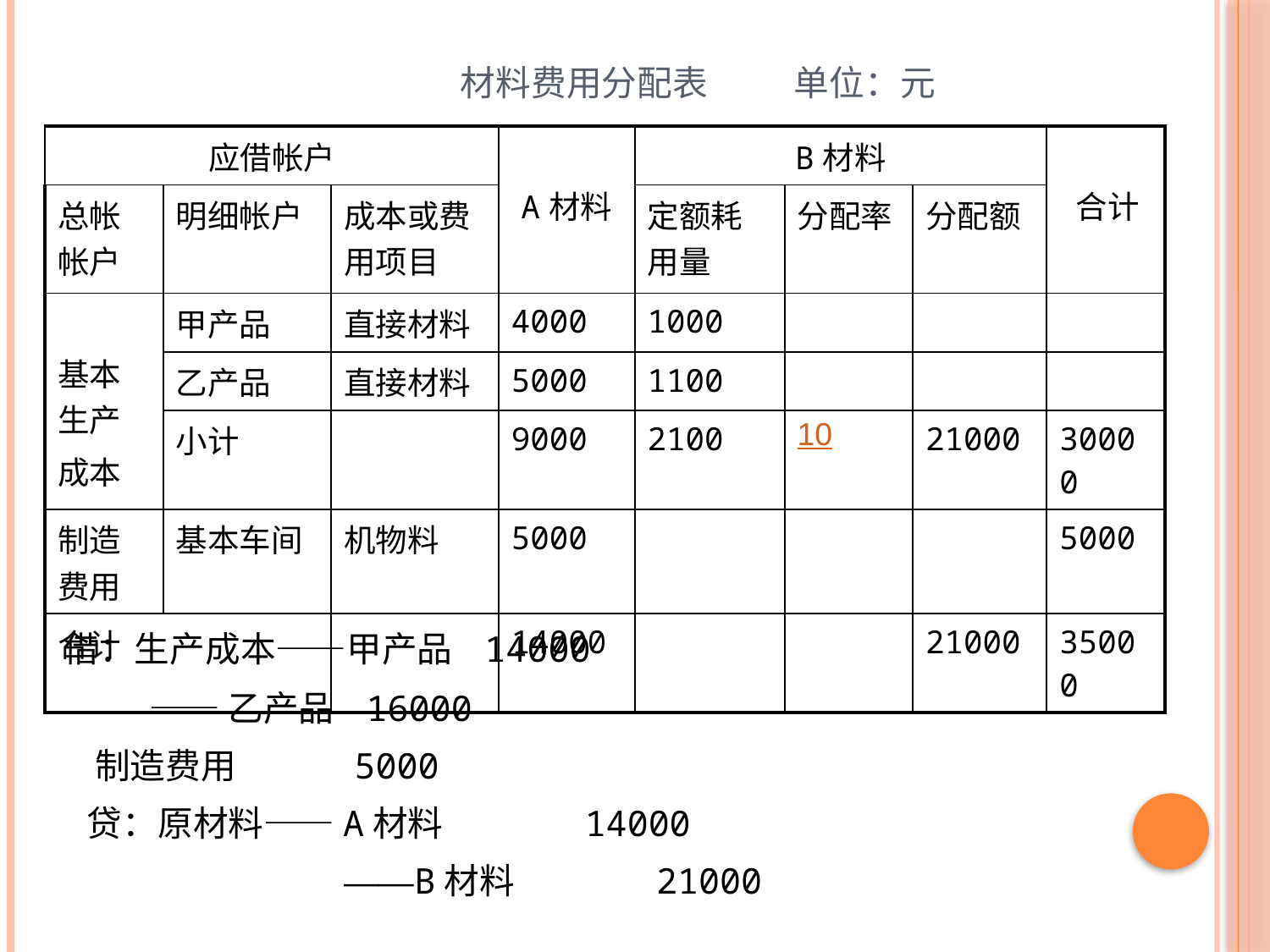

材料费用分配表           单位：元
| 应借帐户 |  |  | A材料 | B材料 |  |  | 合计 |
| --- | --- | --- | --- | --- | --- | --- | --- |
| 总帐帐户 | 明细帐户 | 成本或费用项目 |  | 定额耗用量 | 分配率 | 分配额 |  |
| 基本生产 成本 | 甲产品 | 直接材料 | 4000 | 1000 |  |  |  |
|  | 乙产品 | 直接材料 | 5000 | 1100 |  |  |  |
|  | 小计 |  | 9000 | 2100 | 10 | 21000 | 30000 |
| 制造费用 | 基本车间 | 机物料 | 5000 |  |  |  | 5000 |
| 合计 |  |  | 14000 |  |  | 21000 | 35000 |
 借：生产成本——甲产品   14000
             ——乙产品   16000
     制造费用              5000
    贷：原材料——A材料                 14000
              ——B材料                 21000